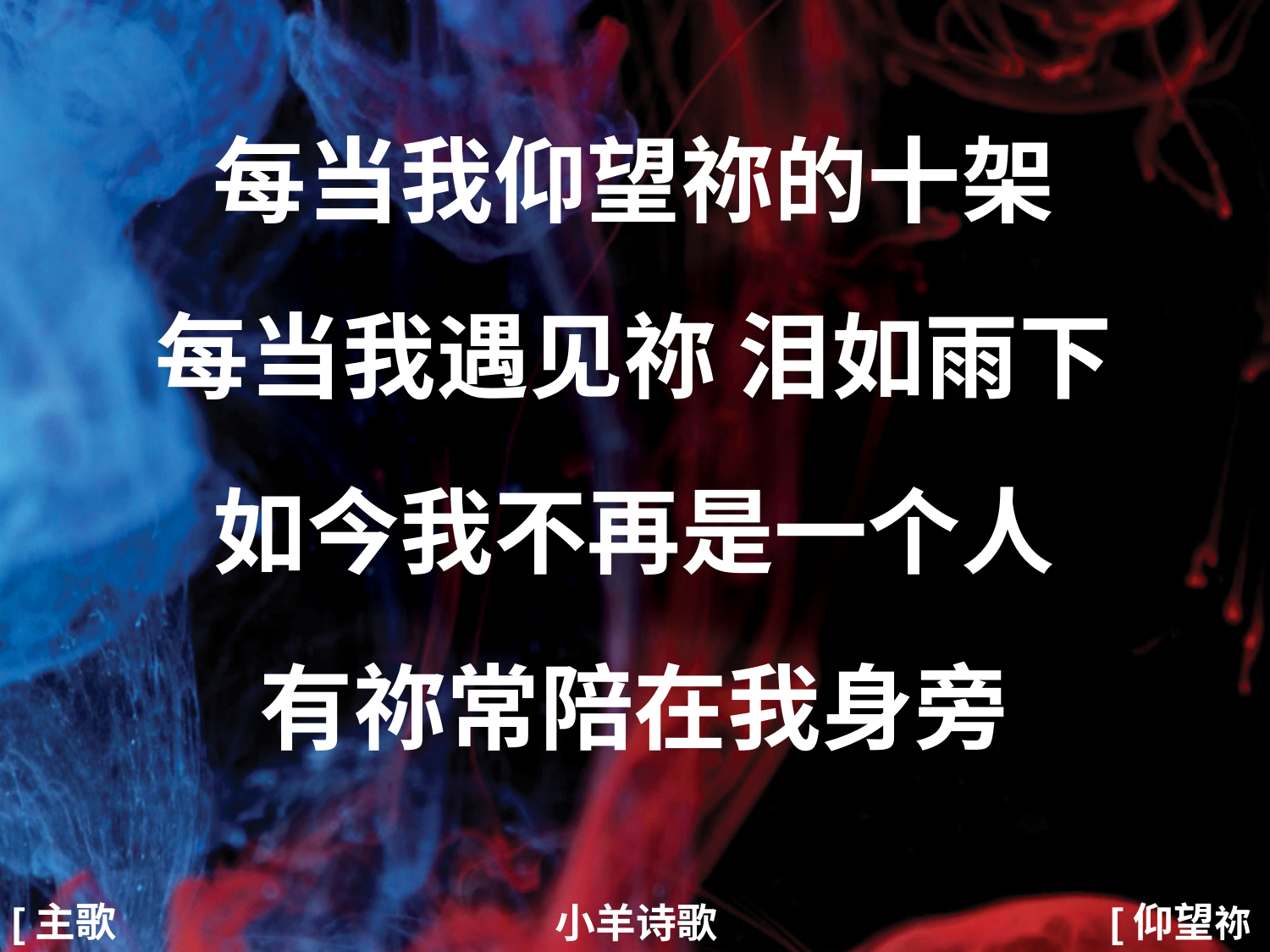

每当我仰望祢的十架

每当我遇见祢 泪如雨下

如今我不再是一个人

有祢常陪在我身旁

#

[主歌1]
[仰望祢1/4]
小羊诗歌